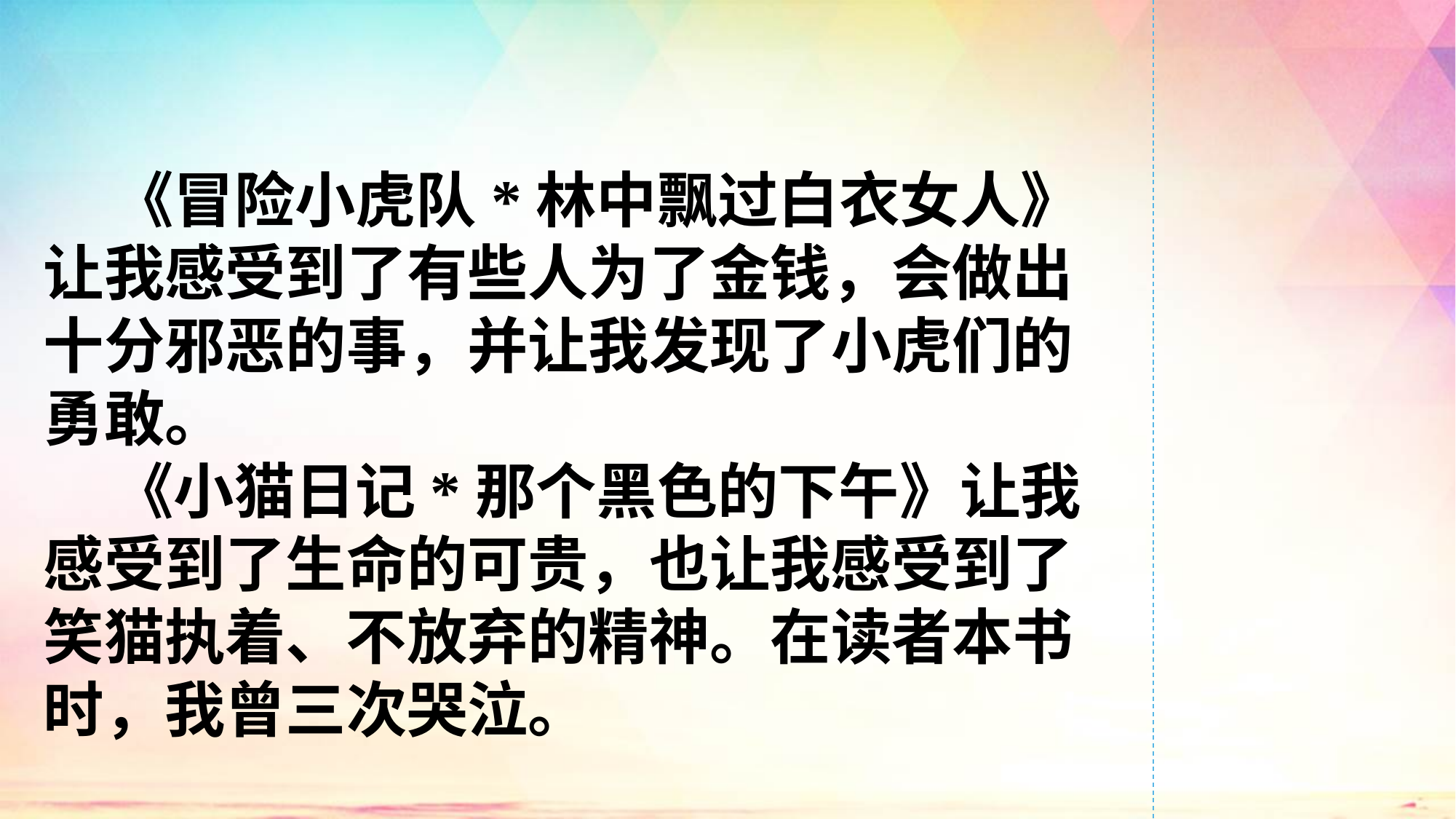

《冒险小虎队*林中飘过白衣女人》让我感受到了有些人为了金钱，会做出十分邪恶的事，并让我发现了小虎们的勇敢。
    《小猫日记*那个黑色的下午》让我感受到了生命的可贵，也让我感受到了笑猫执着、不放弃的精神。在读者本书时，我曾三次哭泣。